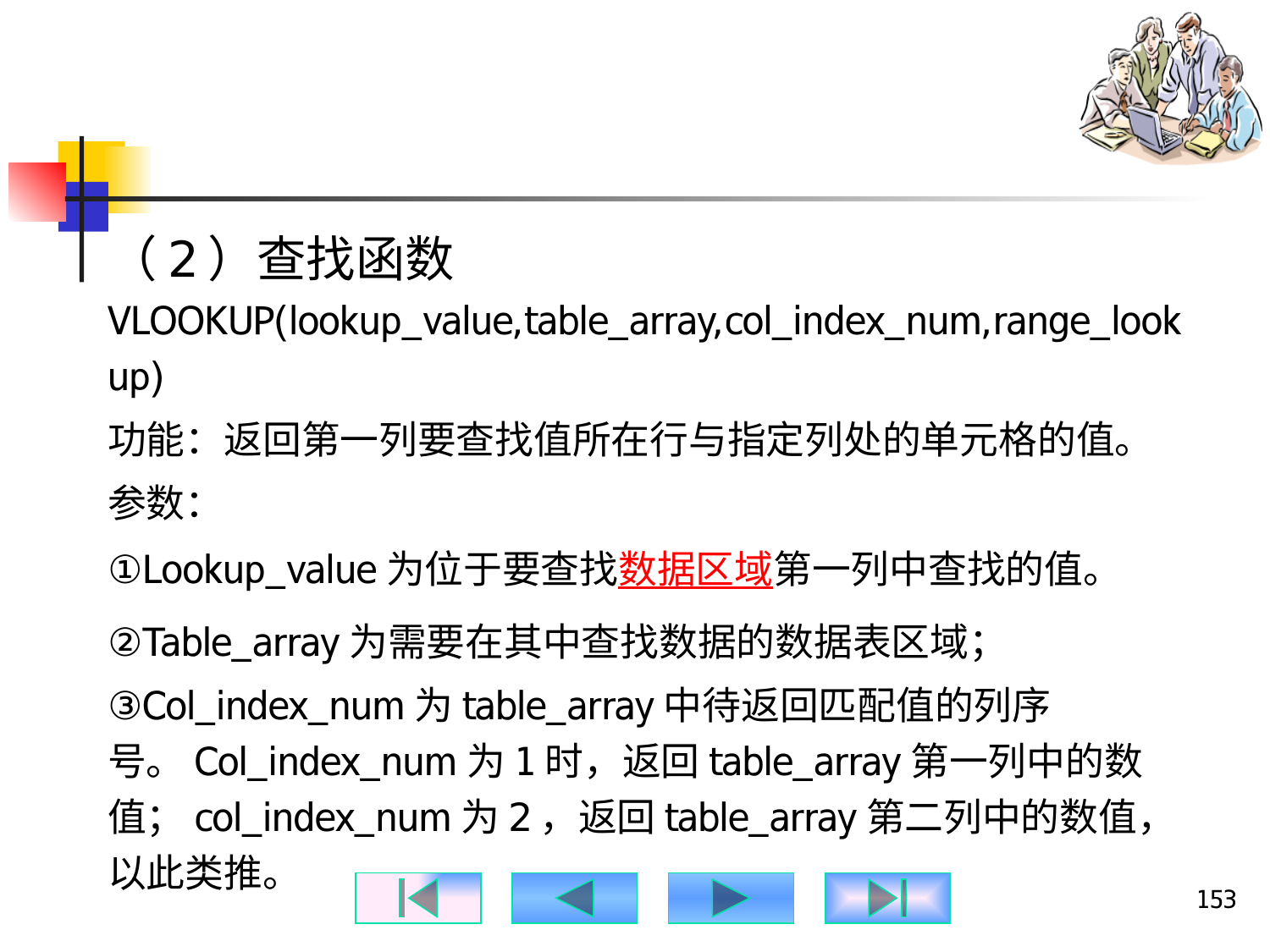

#
（2）查找函数VLOOKUP(lookup_value,table_array,col_index_num,range_lookup)
功能：返回第一列要查找值所在行与指定列处的单元格的值。
参数：
①Lookup_value为位于要查找数据区域第一列中查找的值。
②Table_array为需要在其中查找数据的数据表区域；
③Col_index_num为table_array中待返回匹配值的列序号。Col_index_num为1时，返回table_array第一列中的数值；col_index_num为2，返回table_array第二列中的数值，以此类推。

153